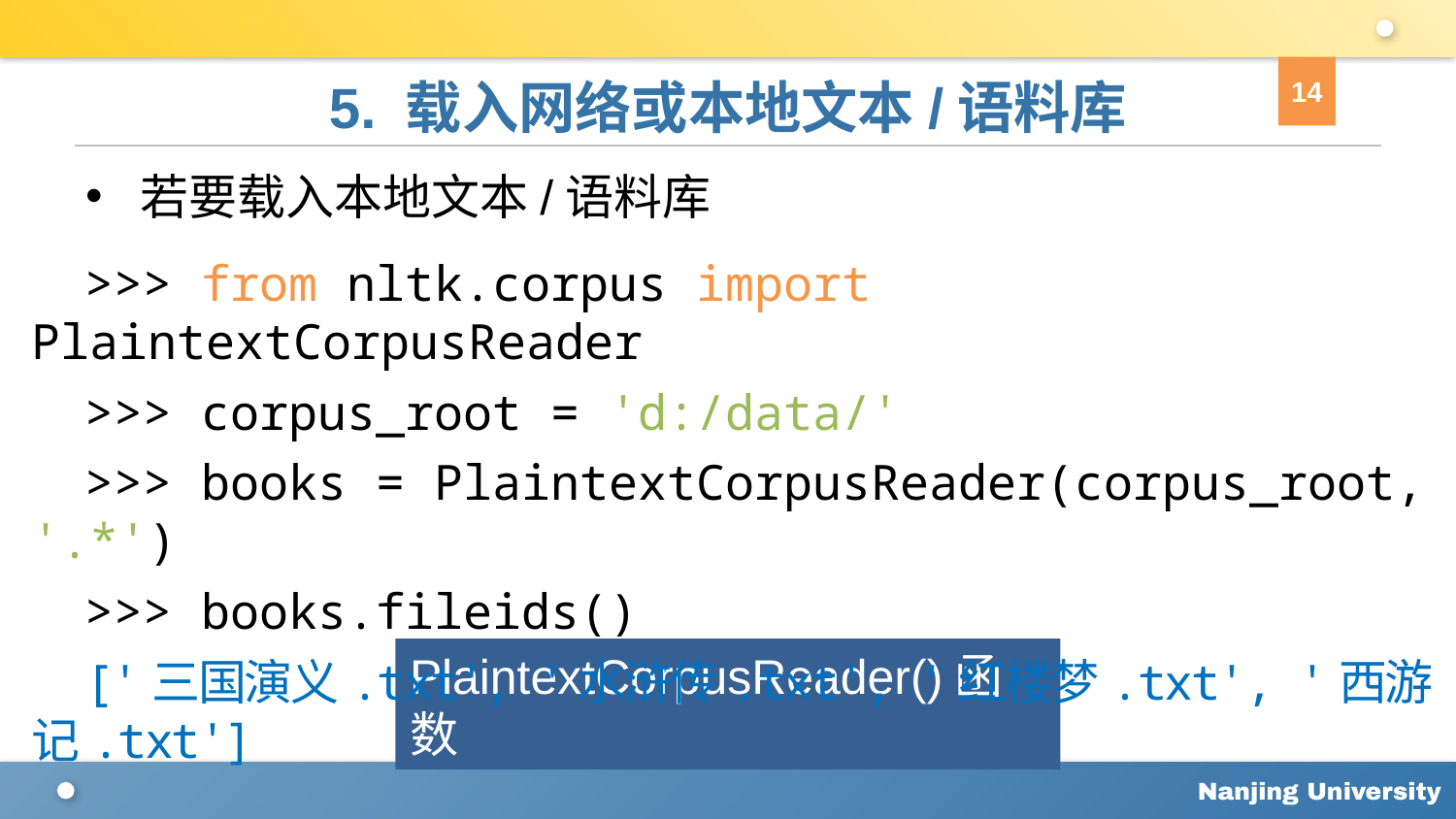

14
# 5. 载入网络或本地文本/语料库
若要载入本地文本/语料库
>>> from nltk.corpus import PlaintextCorpusReader
>>> corpus_root = 'd:/data/'
>>> books = PlaintextCorpusReader(corpus_root, '.*')
>>> books.fileids()
['三国演义.txt', '水浒传.txt', '红楼梦.txt', '西游记.txt']
PlaintextCorpusReader()函数